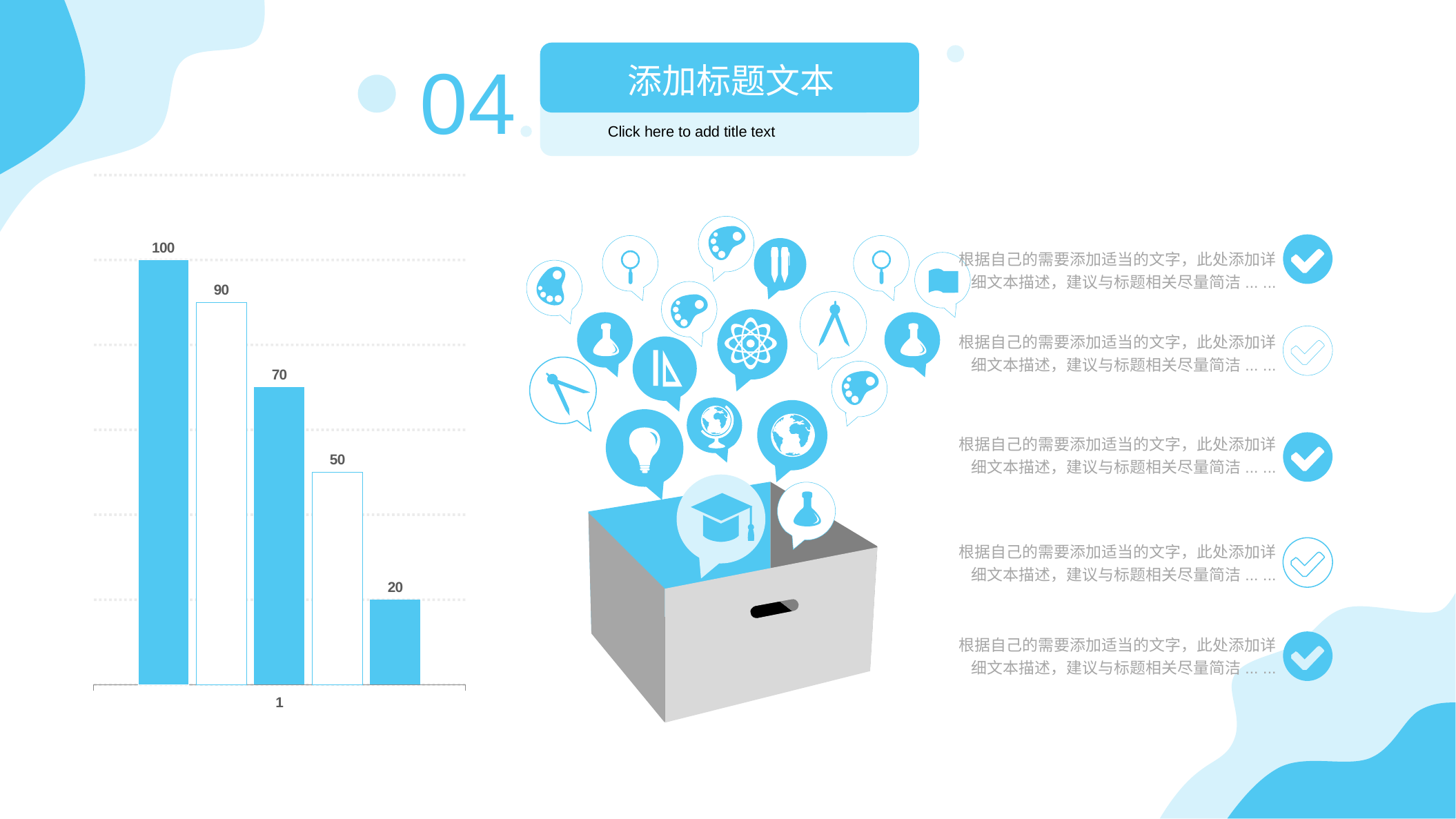

添加标题文本

Click here to add title text
04

### Chart

| Category |  |  |  |  |  |
|---|---|---|---|---|---|

根据自己的需要添加适当的文字，此处添加详细文本描述，建议与标题相关尽量简洁... ...

根据自己的需要添加适当的文字，此处添加详细文本描述，建议与标题相关尽量简洁... ...

根据自己的需要添加适当的文字，此处添加详细文本描述，建议与标题相关尽量简洁... ...

根据自己的需要添加适当的文字，此处添加详细文本描述，建议与标题相关尽量简洁... ...
根据自己的需要添加适当的文字，此处添加详细文本描述，建议与标题相关尽量简洁... ...